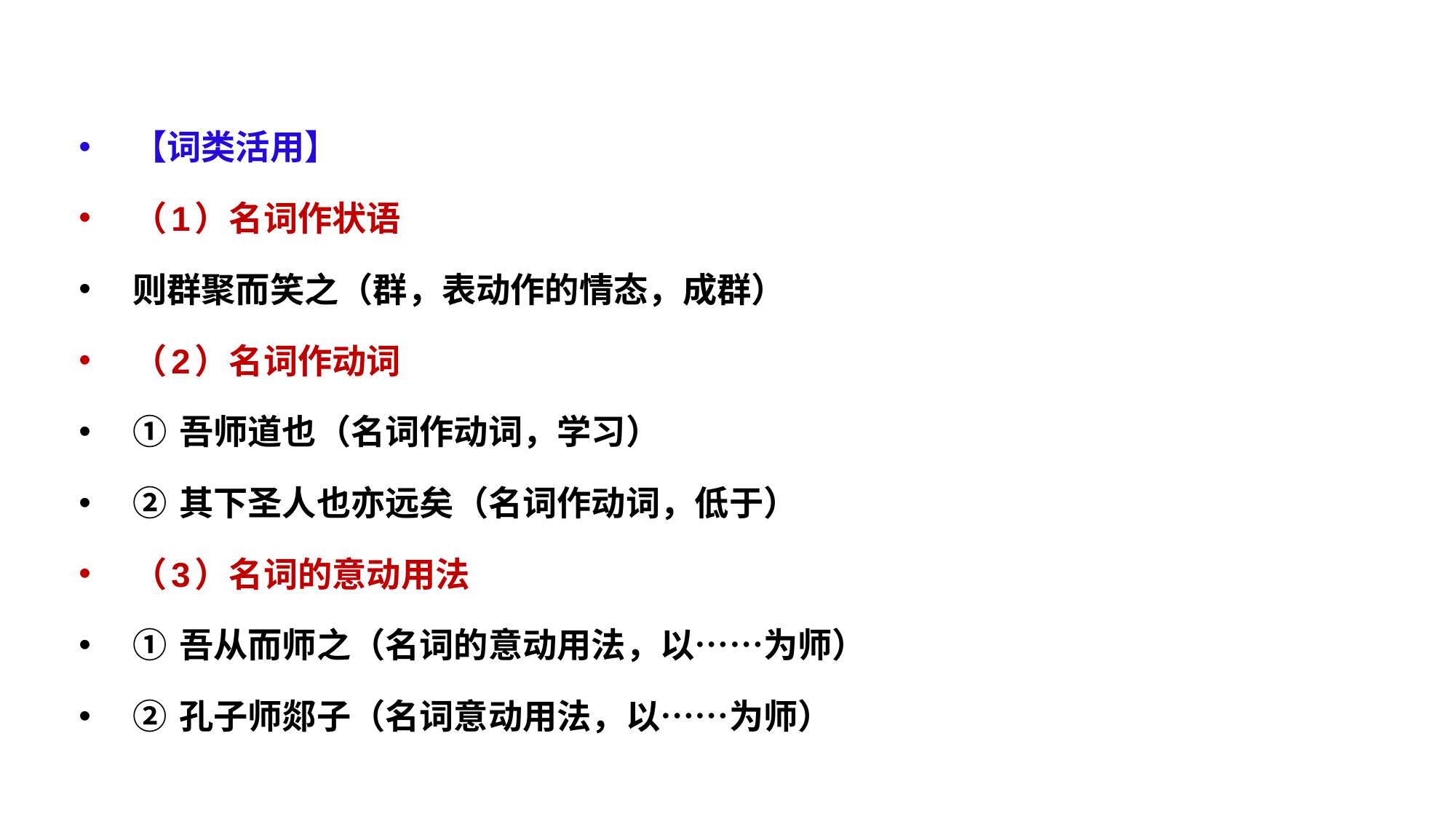

【词类活用】
（1）名词作状语
则群聚而笑之（群，表动作的情态，成群）
（2）名词作动词
① 吾师道也（名词作动词，学习）
② 其下圣人也亦远矣（名词作动词，低于）
（3）名词的意动用法
① 吾从而师之（名词的意动用法，以……为师）
② 孔子师郯子（名词意动用法，以……为师）